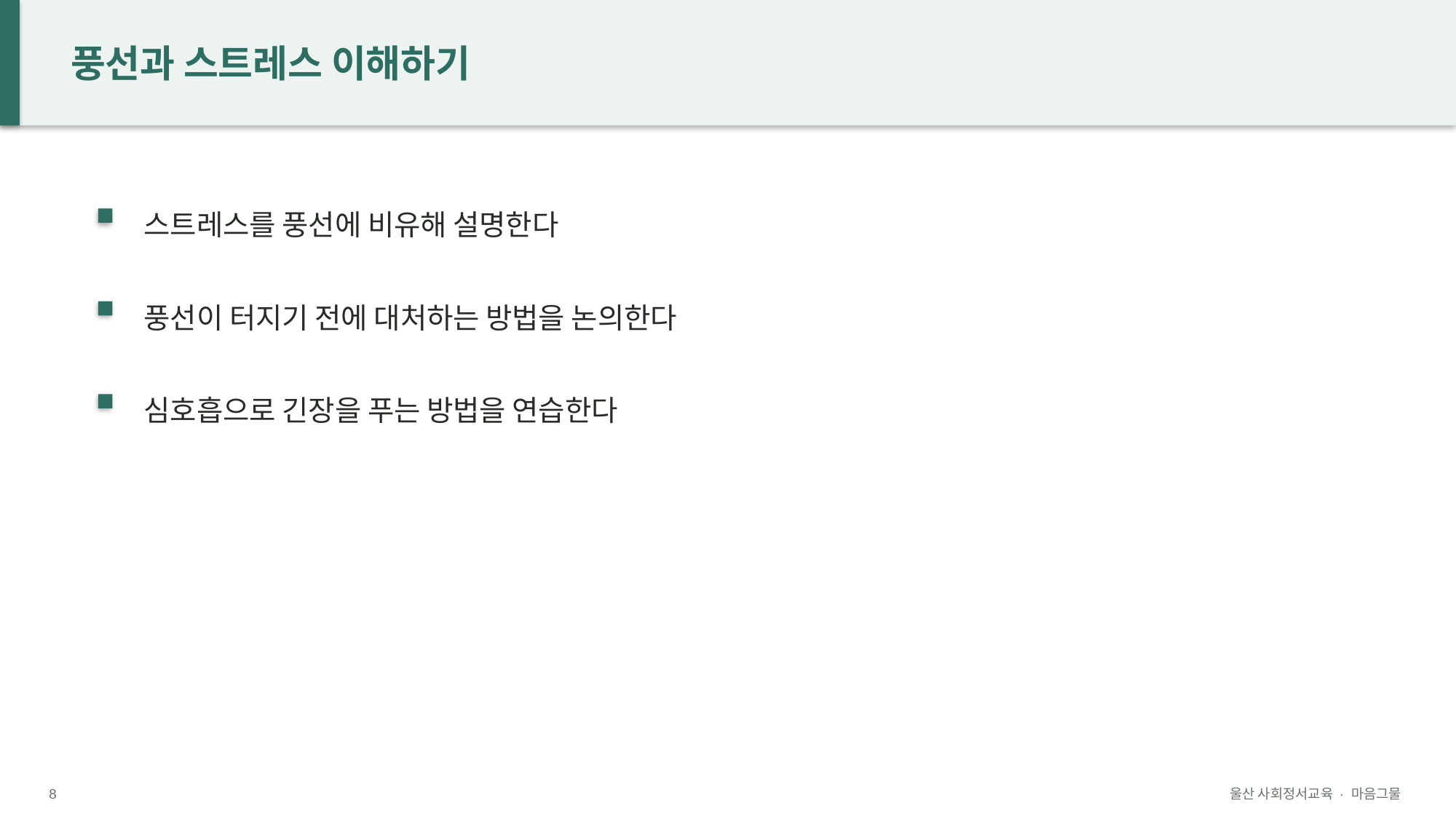

풍선과 스트레스 이해하기
스트레스를 풍선에 비유해 설명한다

풍선이 터지기 전에 대처하는 방법을 논의한다

심호흡으로 긴장을 푸는 방법을 연습한다

8
울산 사회정서교육 · 마음그물